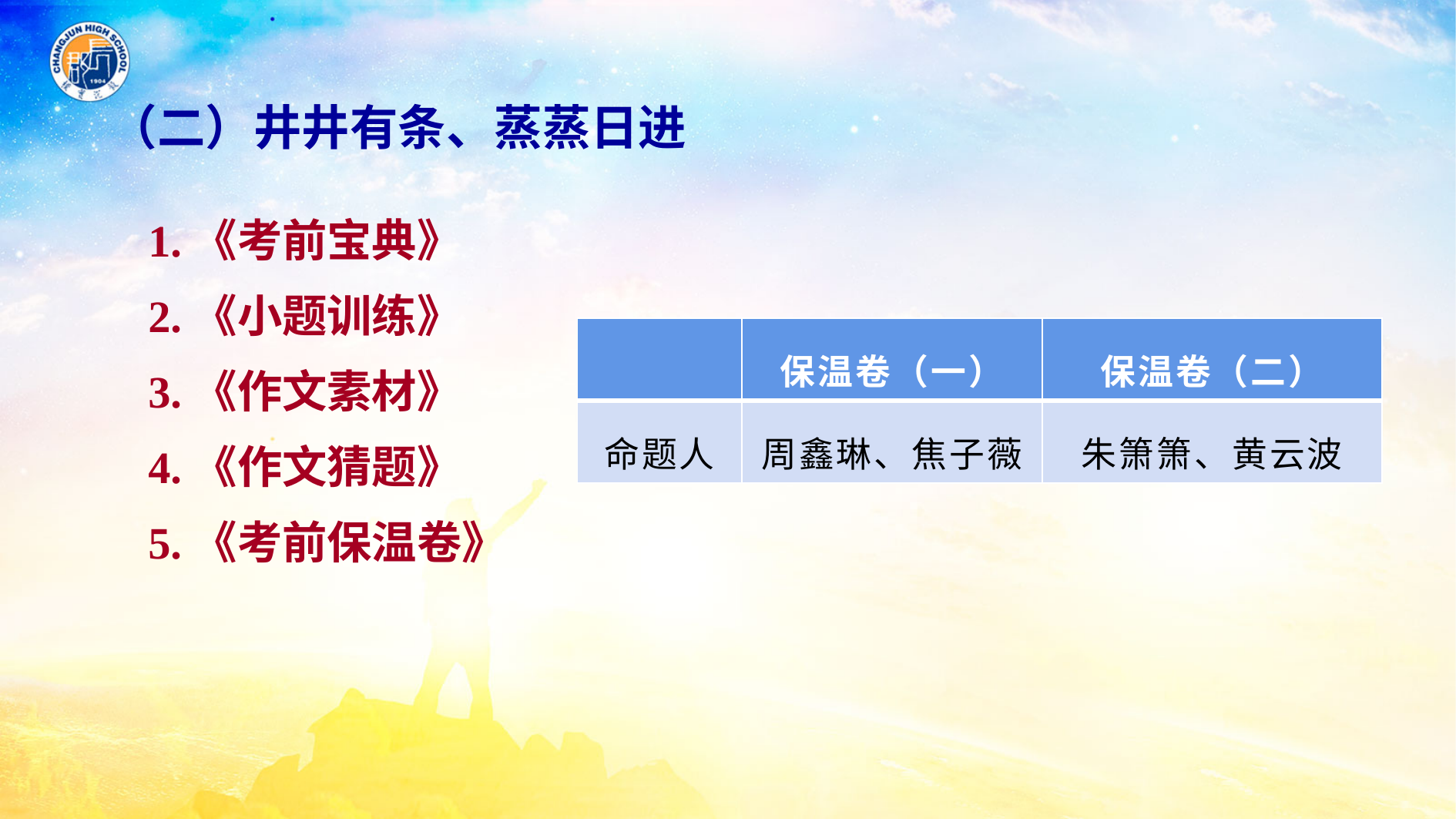

（二）井井有条、蒸蒸日进
1.《考前宝典》
2.《小题训练》
3.《作文素材》
4.《作文猜题》
5.《考前保温卷》
|  | 保温卷（一） | 保温卷（二） |
| --- | --- | --- |
| 命题人 | 周鑫琳、焦子薇 | 朱箫箫、黄云波 |